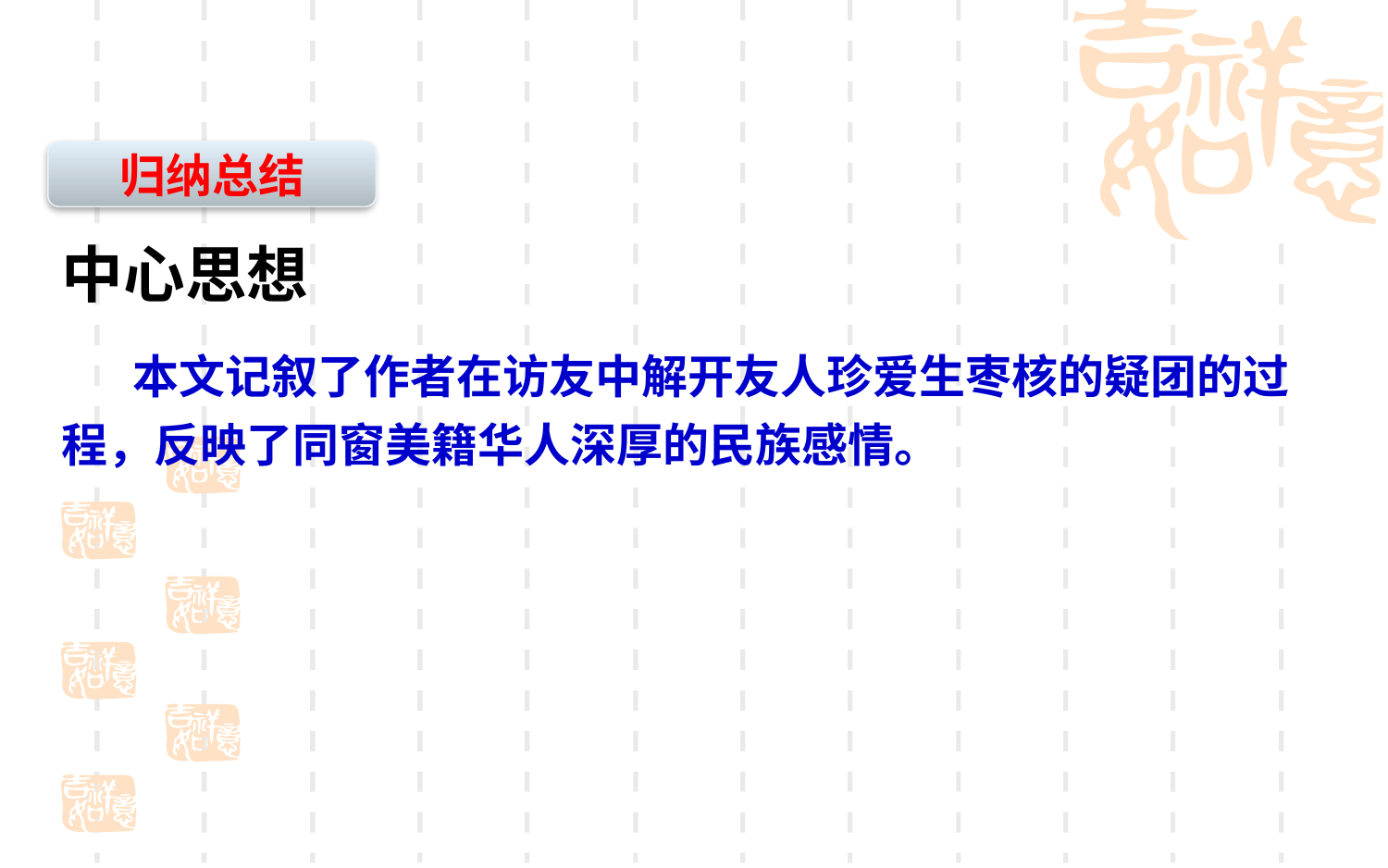

归纳总结
中心思想
    本文记叙了作者在访友中解开友人珍爱生枣核的疑团的过程，反映了同窗美籍华人深厚的民族感情。